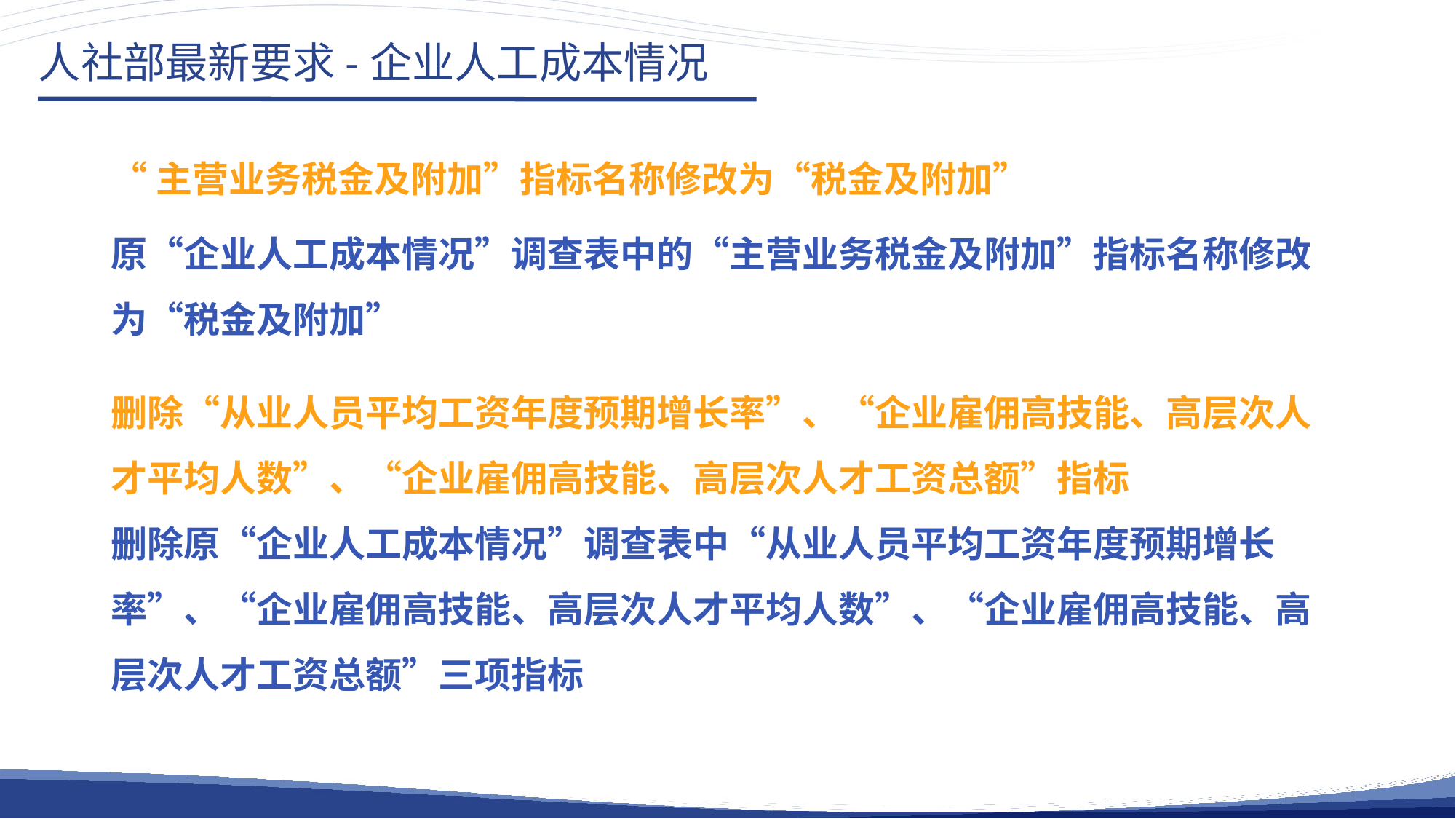

人社部最新要求-企业人工成本情况
“主营业务税金及附加”指标名称修改为“税金及附加”
原“企业人工成本情况”调查表中的“主营业务税金及附加”指标名称修改为“税金及附加”
删除“从业人员平均工资年度预期增长率”、“企业雇佣高技能、高层次人才平均人数”、“企业雇佣高技能、高层次人才工资总额”指标
删除原“企业人工成本情况”调查表中“从业人员平均工资年度预期增长率”、“企业雇佣高技能、高层次人才平均人数”、“企业雇佣高技能、高层次人才工资总额”三项指标